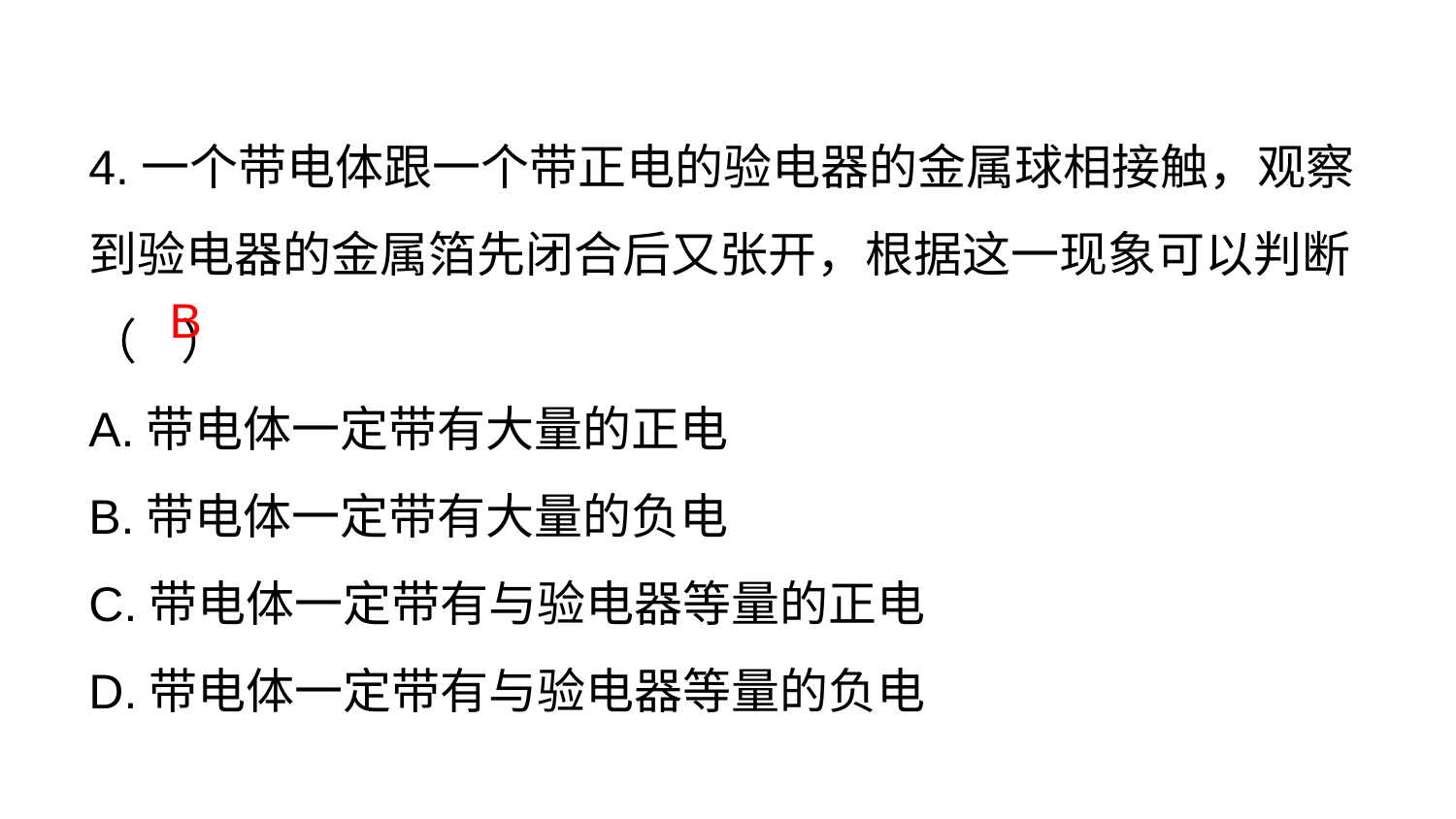

4.一个带电体跟一个带正电的验电器的金属球相接触，观察到验电器的金属箔先闭合后又张开，根据这一现象可以判断（    ）
A.带电体一定带有大量的正电
B.带电体一定带有大量的负电
C.带电体一定带有与验电器等量的正电
D.带电体一定带有与验电器等量的负电
B